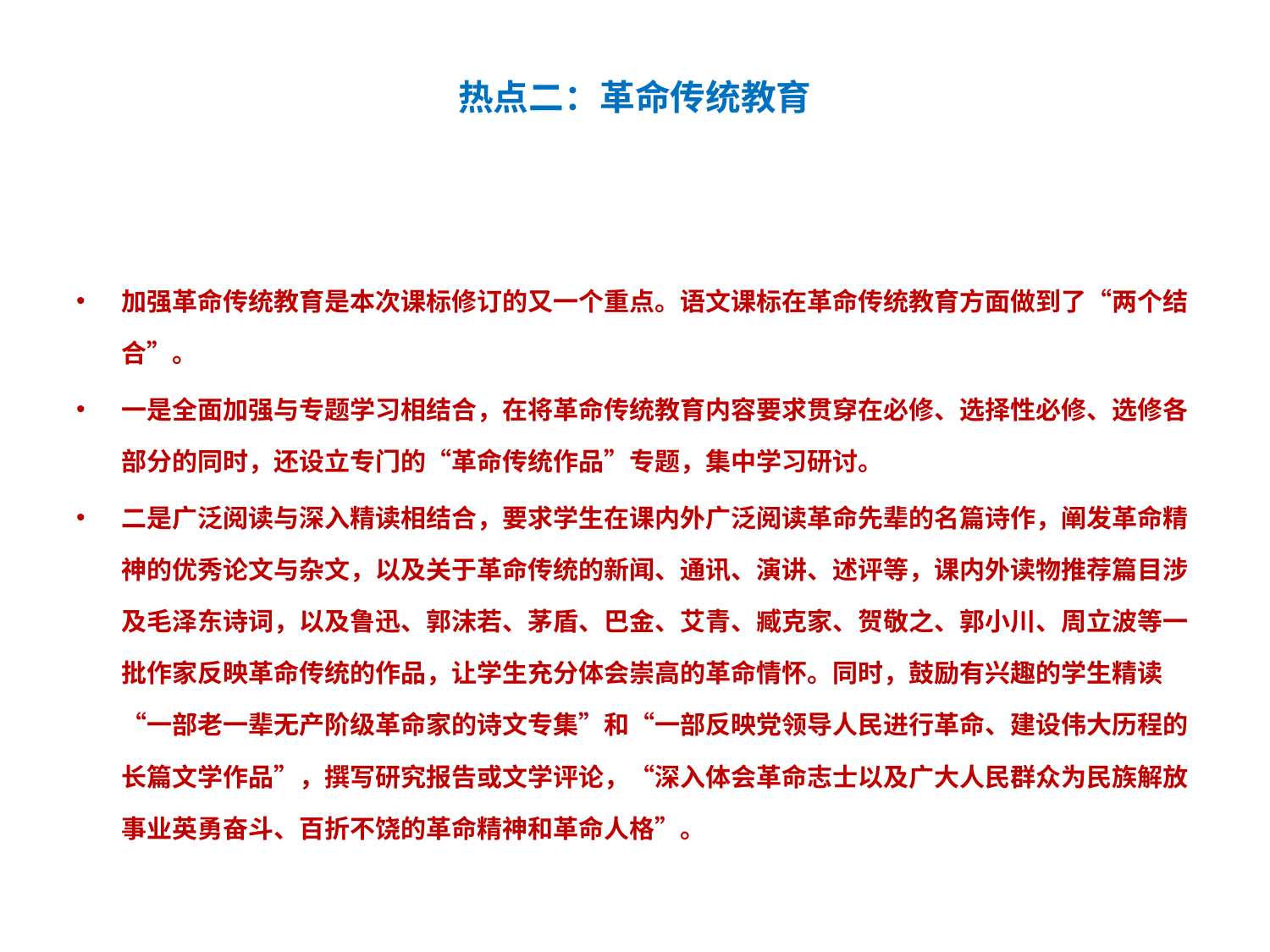

# 热点二：革命传统教育

加强革命传统教育是本次课标修订的又一个重点。语文课标在革命传统教育方面做到了“两个结合”。
一是全面加强与专题学习相结合，在将革命传统教育内容要求贯穿在必修、选择性必修、选修各部分的同时，还设立专门的“革命传统作品”专题，集中学习研讨。
二是广泛阅读与深入精读相结合，要求学生在课内外广泛阅读革命先辈的名篇诗作，阐发革命精神的优秀论文与杂文，以及关于革命传统的新闻、通讯、演讲、述评等，课内外读物推荐篇目涉及毛泽东诗词，以及鲁迅、郭沫若、茅盾、巴金、艾青、臧克家、贺敬之、郭小川、周立波等一批作家反映革命传统的作品，让学生充分体会崇高的革命情怀。同时，鼓励有兴趣的学生精读“一部老一辈无产阶级革命家的诗文专集”和“一部反映党领导人民进行革命、建设伟大历程的长篇文学作品”，撰写研究报告或文学评论，“深入体会革命志士以及广大人民群众为民族解放事业英勇奋斗、百折不饶的革命精神和革命人格”。